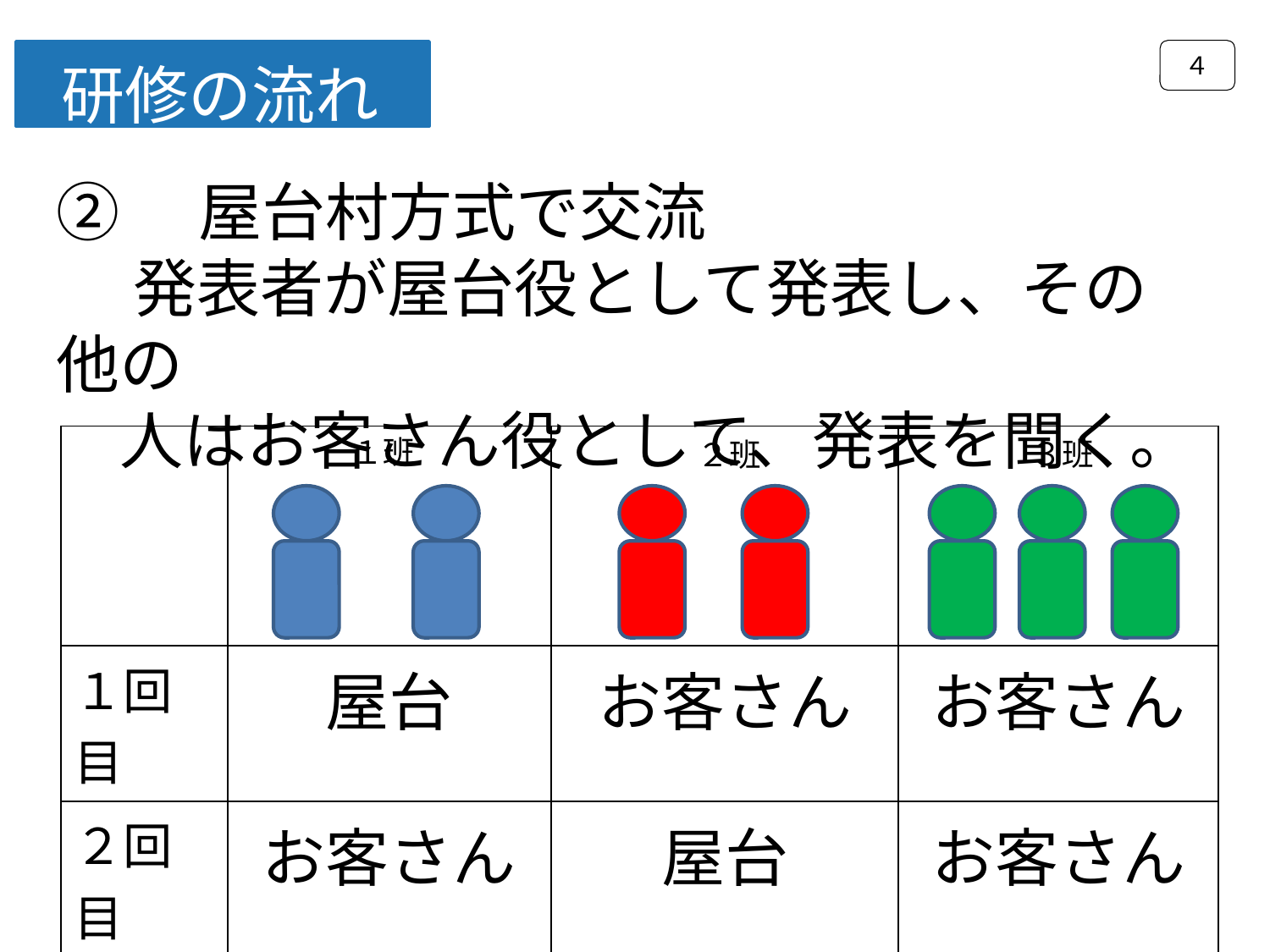

４
研修の流れ
研修の流れ
②　屋台村方式で交流
　 発表者が屋台役として発表し、その他の
　人はお客さん役として、発表を聞く。
|  |  |  |  |
| --- | --- | --- | --- |
| １回目 | 屋台 | お客さん | お客さん |
| ２回目 | お客さん | 屋台 | お客さん |
| ３回目 | お客さん | お客さん | 屋台 |
１班
３班
２班